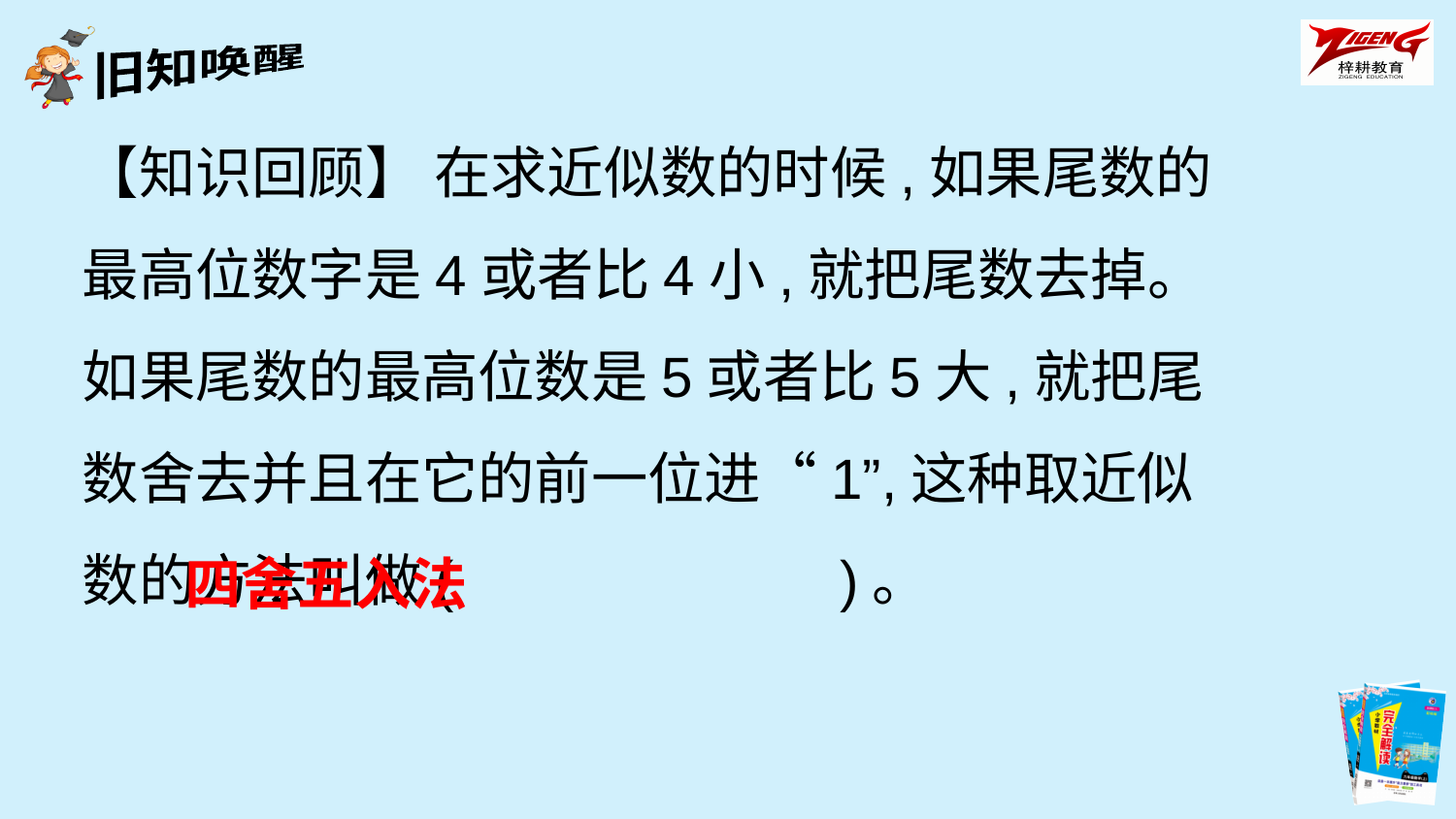

【知识回顾】 在求近似数的时候,如果尾数的最高位数字是4或者比4小,就把尾数去掉。如果尾数的最高位数是5或者比5大,就把尾数舍去并且在它的前一位进“1”,这种取近似数的方法叫做(　　      　　　)。
四舍五入法